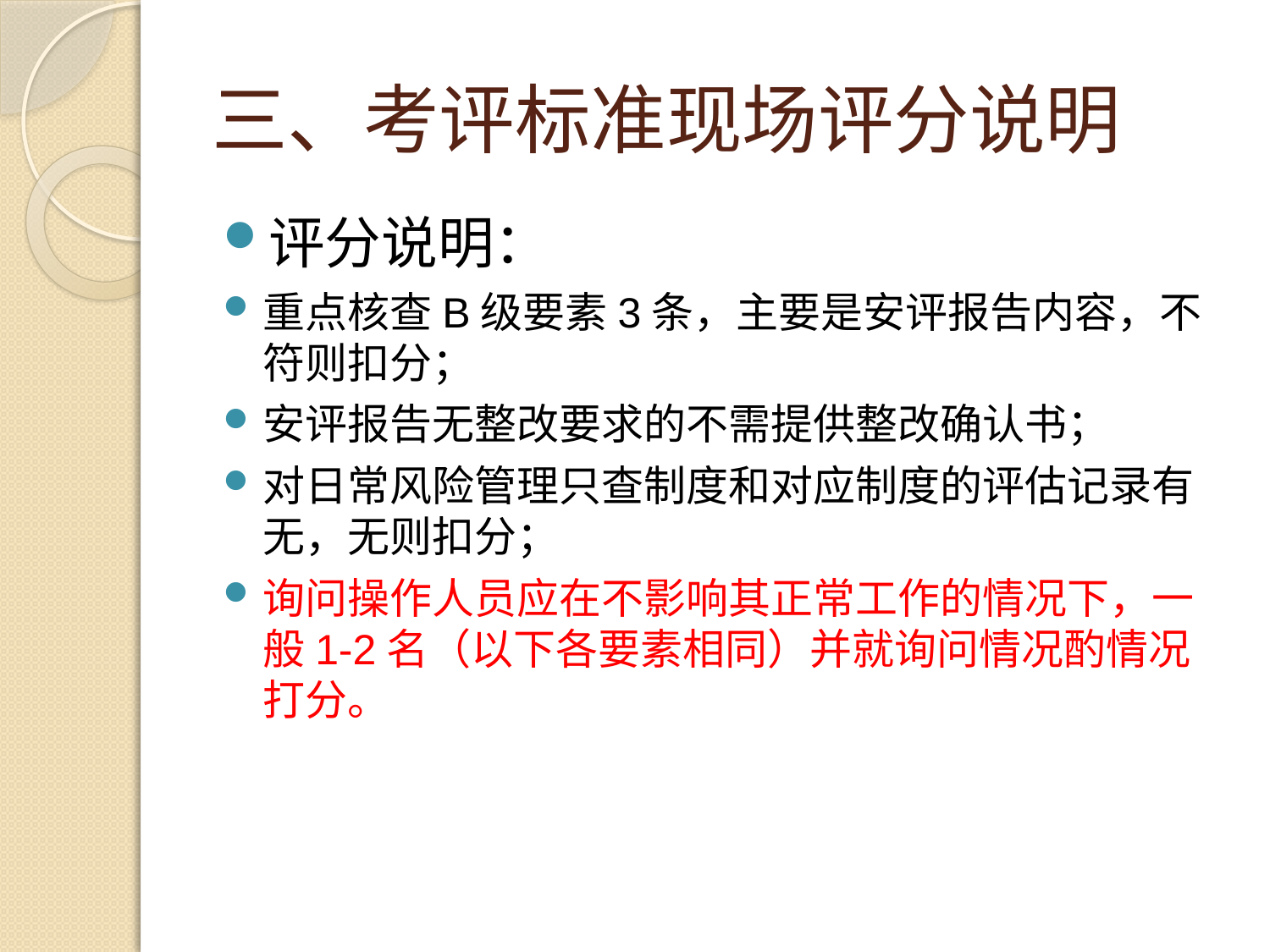

# 三、考评标准现场评分说明
评分说明：
重点核查B级要素3条，主要是安评报告内容，不符则扣分；
安评报告无整改要求的不需提供整改确认书；
对日常风险管理只查制度和对应制度的评估记录有无，无则扣分；
询问操作人员应在不影响其正常工作的情况下，一般1-2名（以下各要素相同）并就询问情况酌情况打分。